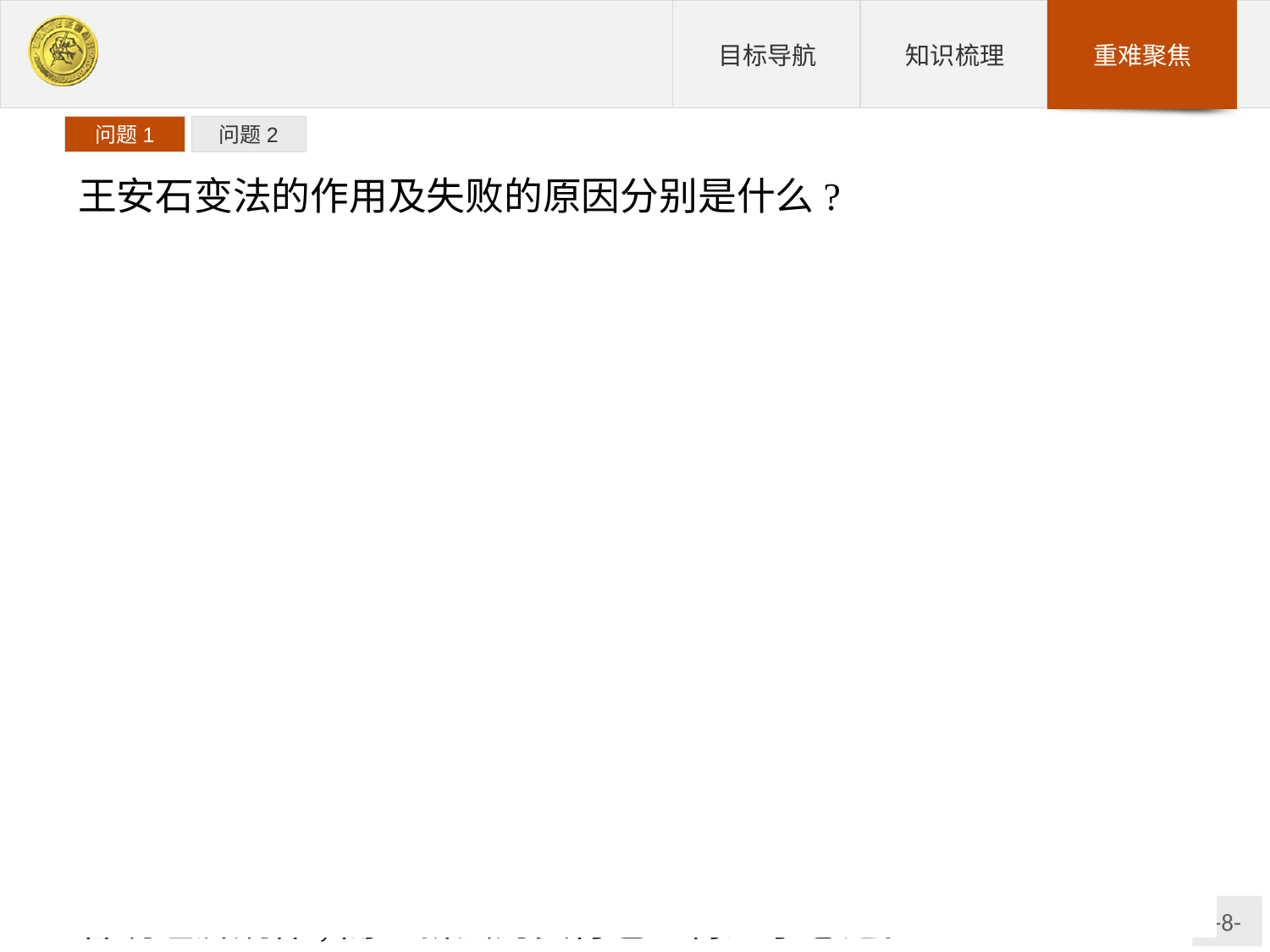

问题1
问题2
王安石变法的作用及失败的原因分别是什么?
(1)作用:①进步作用:增加了政府的财政收入,加强了国家的军事力量,在一定程度上改变了北宋积贫积弱的局面;促进了经济发展,客观上有利于社会进步。②局限性:王安石变法是为挽救北宋政府危机而进行的改革,但这些危机从根本上说是由封建专制主义中央集权制度本身造成的,因此,变法不可能从根本上摆脱封建统治危机;变法以维护地主阶级的统治为出发点,农民的处境没有得到根本改变,负担依然很重。
(2)失败原因:①变法触动了大地主大官僚的利益,遭到他们的阻挠和破坏。宋神宗死后,司马光做宰相,废除了新法。这是变法失败的主要原因。②宋神宗在变法后期的动摇。③变法指导思想的缺陷和新法推行的不当。在变法的指导思想上,王安石偏重于谋求开辟财源,获取尽可能多的国家财政税收,一些措施甚至违背了客观经济规律,而且新法的实行也显得过于急进。